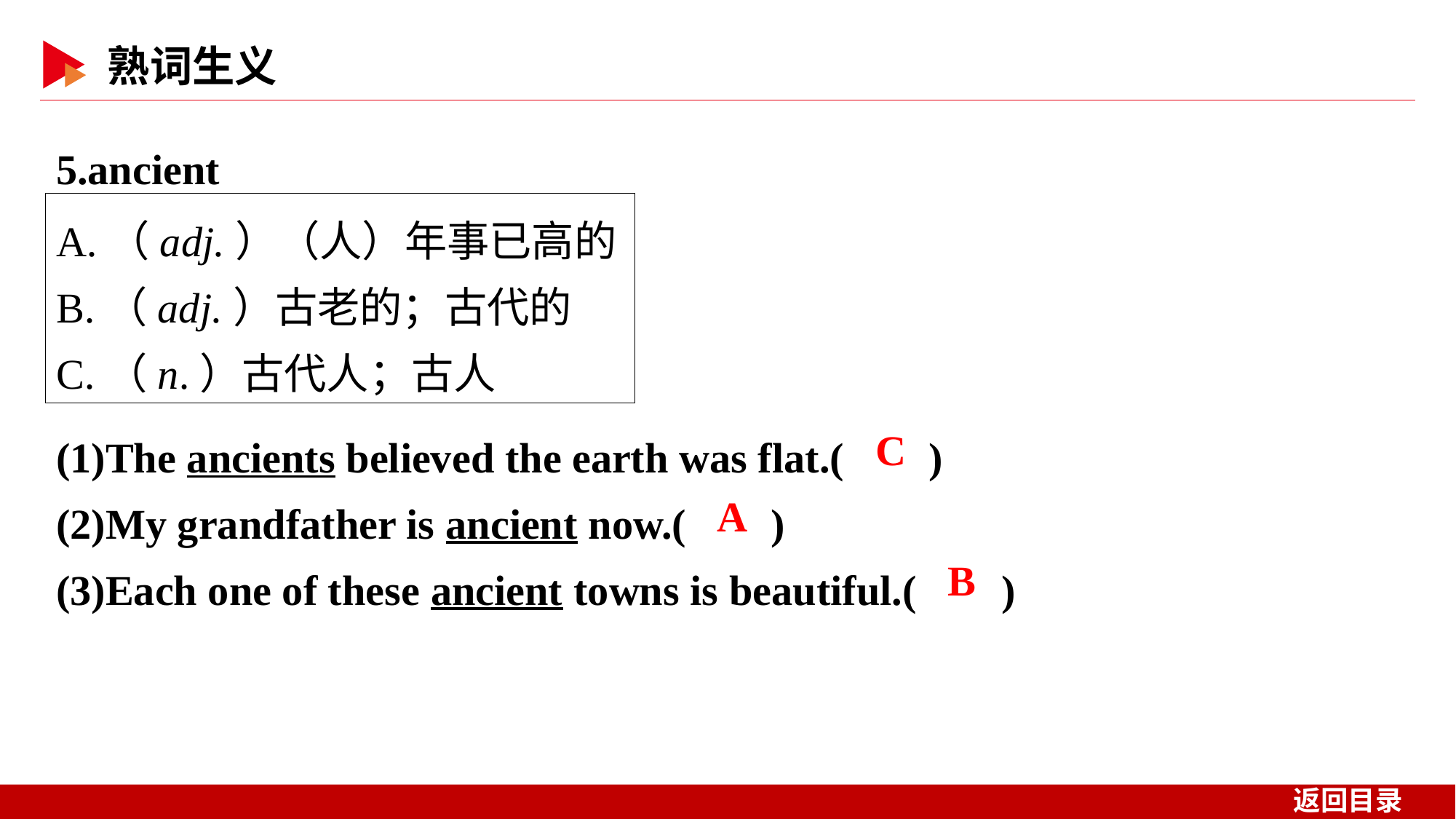

5.ancient
A.（adj.）（人）年事已高的
B.（adj.）古老的；古代的
C.（n.）古代人；古人
(1)The ancients believed the earth was flat.(        )
(2)My grandfather is ancient now.(        )
(3)Each one of these ancient towns is beautiful.(        )
   C
   A
   B